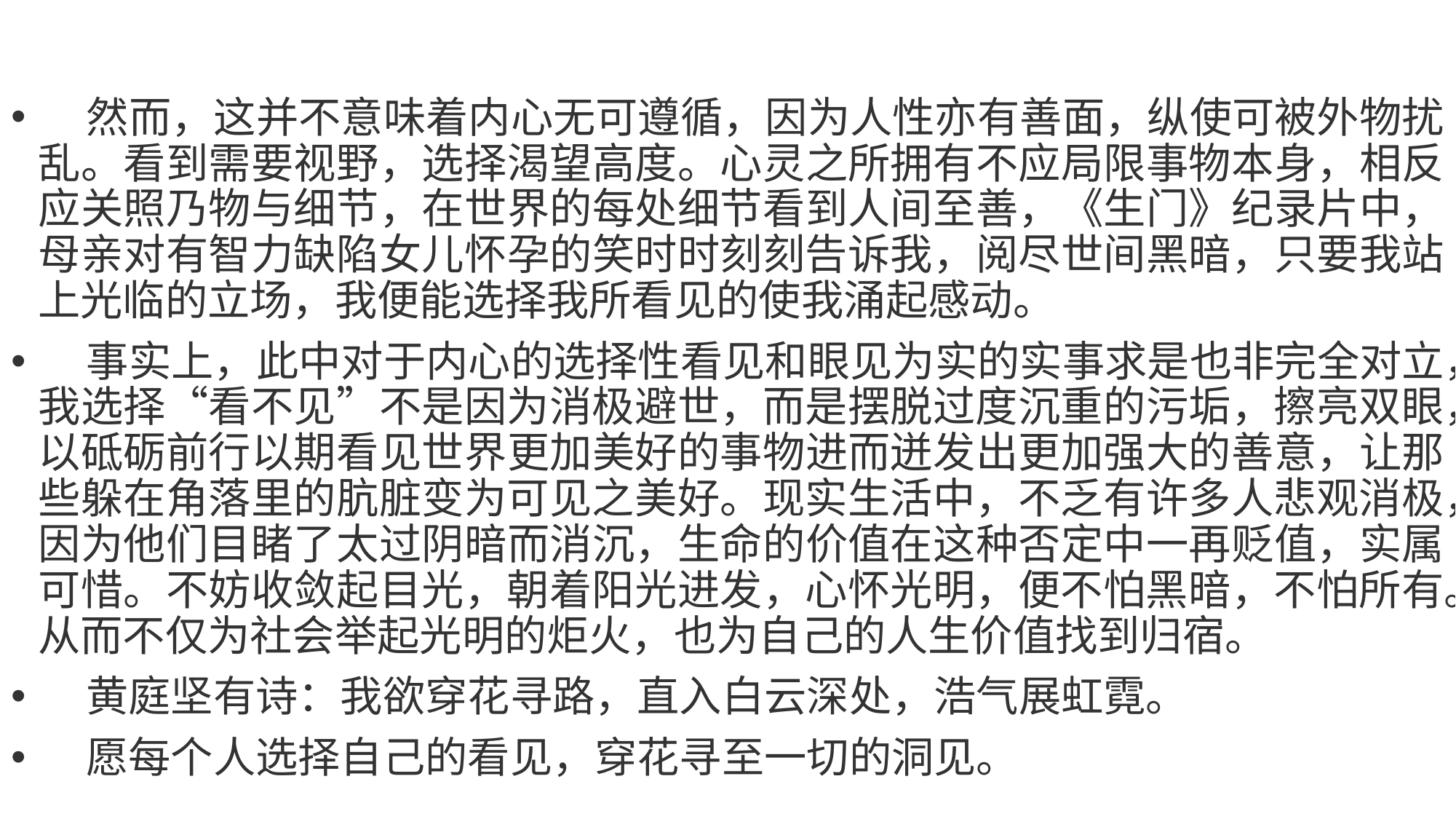

然而，这并不意味着内心无可遵循，因为人性亦有善面，纵使可被外物扰乱。看到需要视野，选择渴望高度。心灵之所拥有不应局限事物本身，相反应关照乃物与细节，在世界的每处细节看到人间至善，《生门》纪录片中，母亲对有智力缺陷女儿怀孕的笑时时刻刻告诉我，阅尽世间黑暗，只要我站上光临的立场，我便能选择我所看见的使我涌起感动。
    事实上，此中对于内心的选择性看见和眼见为实的实事求是也非完全对立，我选择“看不见”不是因为消极避世，而是摆脱过度沉重的污垢，擦亮双眼，以砥砺前行以期看见世界更加美好的事物进而迸发出更加强大的善意，让那些躲在角落里的肮脏变为可见之美好。现实生活中，不乏有许多人悲观消极，因为他们目睹了太过阴暗而消沉，生命的价值在这种否定中一再贬值，实属可惜。不妨收敛起目光，朝着阳光进发，心怀光明，便不怕黑暗，不怕所有。从而不仅为社会举起光明的炬火，也为自己的人生价值找到归宿。
    黄庭坚有诗：我欲穿花寻路，直入白云深处，浩气展虹霓。
    愿每个人选择自己的看见，穿花寻至一切的洞见。